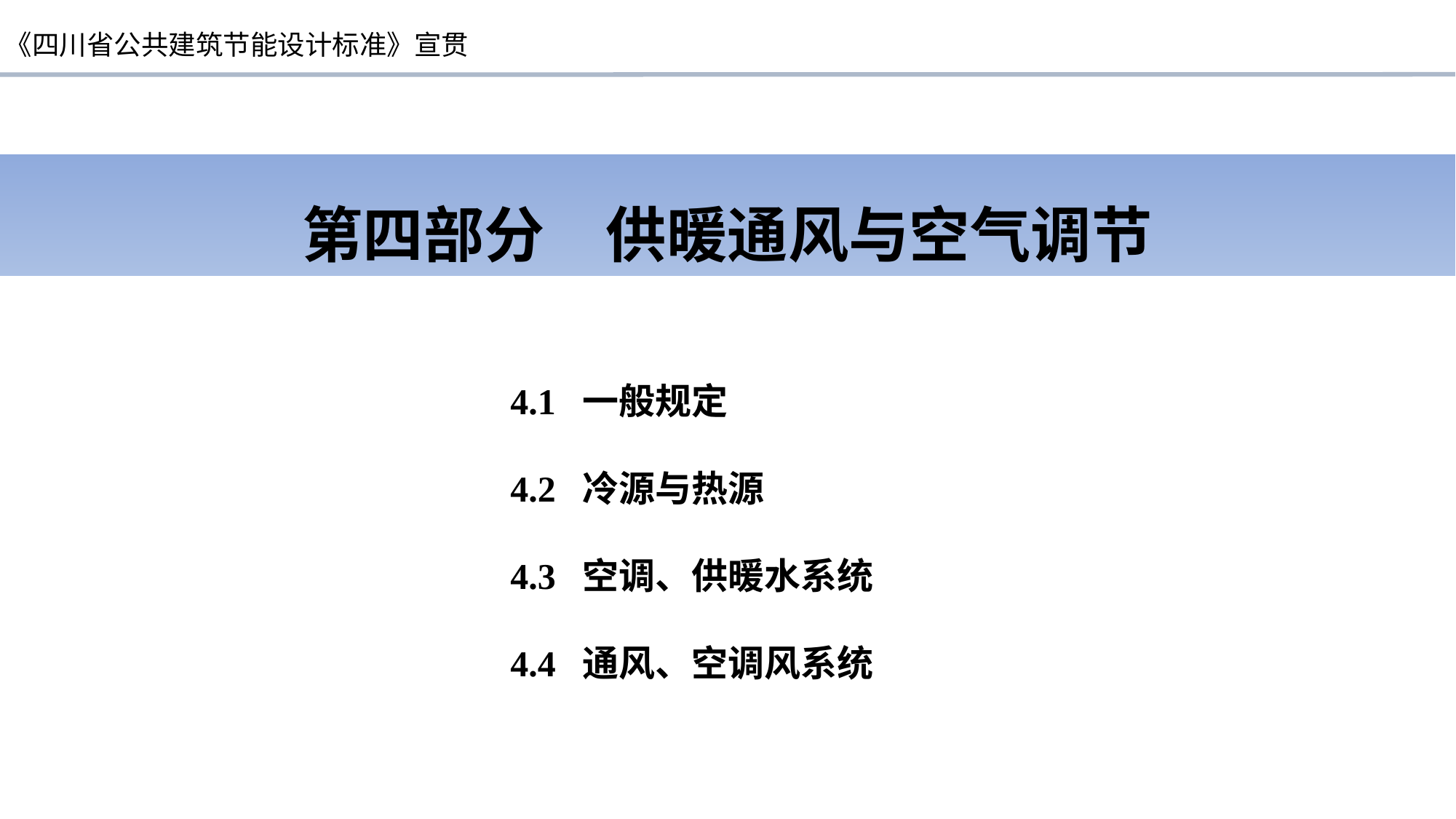

第四部分　供暖通风与空气调节
4.1  一般规定
4.2  冷源与热源
4.3  空调、供暖水系统
4.4  通风、空调风系统